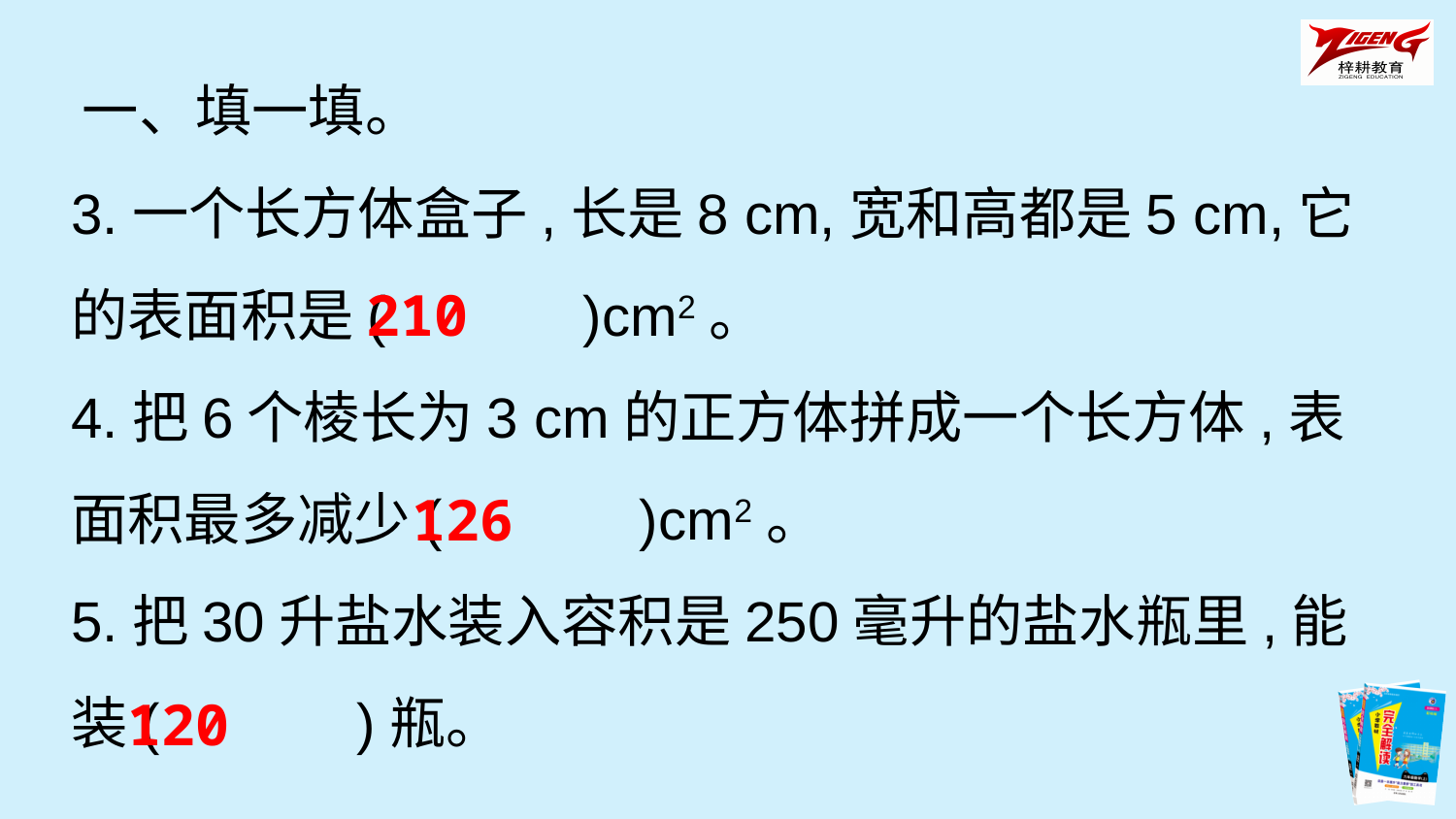

一、填一填。
3.一个长方体盒子,长是8 cm,宽和高都是5 cm,它的表面积是(　　　)cm2。
4.把6个棱长为3 cm的正方体拼成一个长方体,表面积最多减少(　　　)cm2。
5.把30升盐水装入容积是250毫升的盐水瓶里,能装(　　　)瓶。
210
126
120